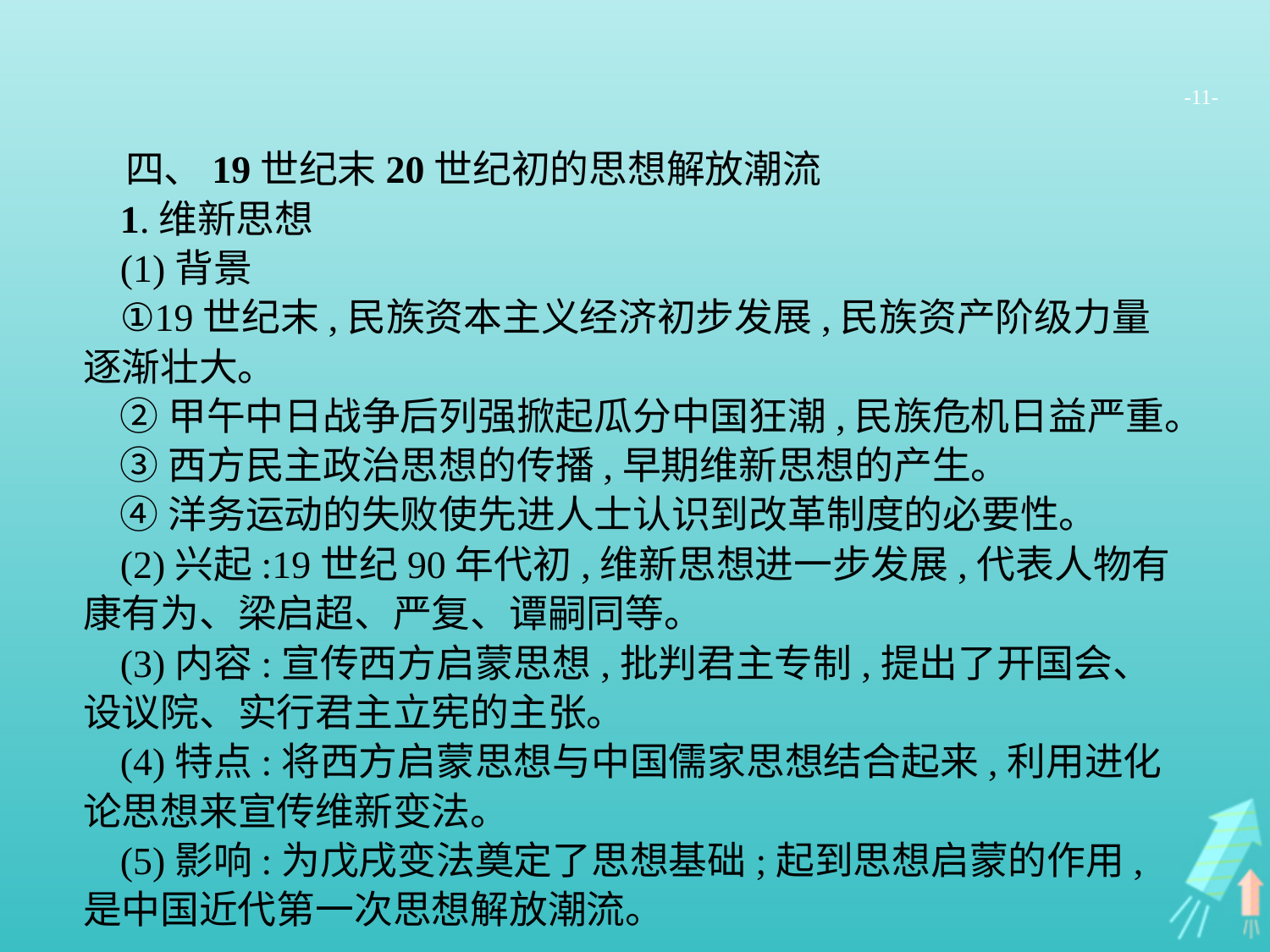

-11-
四、19世纪末20世纪初的思想解放潮流
1.维新思想
(1)背景
①19世纪末,民族资本主义经济初步发展,民族资产阶级力量逐渐壮大。
②甲午中日战争后列强掀起瓜分中国狂潮,民族危机日益严重。
③西方民主政治思想的传播,早期维新思想的产生。
④洋务运动的失败使先进人士认识到改革制度的必要性。
(2)兴起:19世纪90年代初,维新思想进一步发展,代表人物有康有为、梁启超、严复、谭嗣同等。
(3)内容:宣传西方启蒙思想,批判君主专制,提出了开国会、设议院、实行君主立宪的主张。
(4)特点:将西方启蒙思想与中国儒家思想结合起来,利用进化论思想来宣传维新变法。
(5)影响:为戊戌变法奠定了思想基础;起到思想启蒙的作用,是中国近代第一次思想解放潮流。